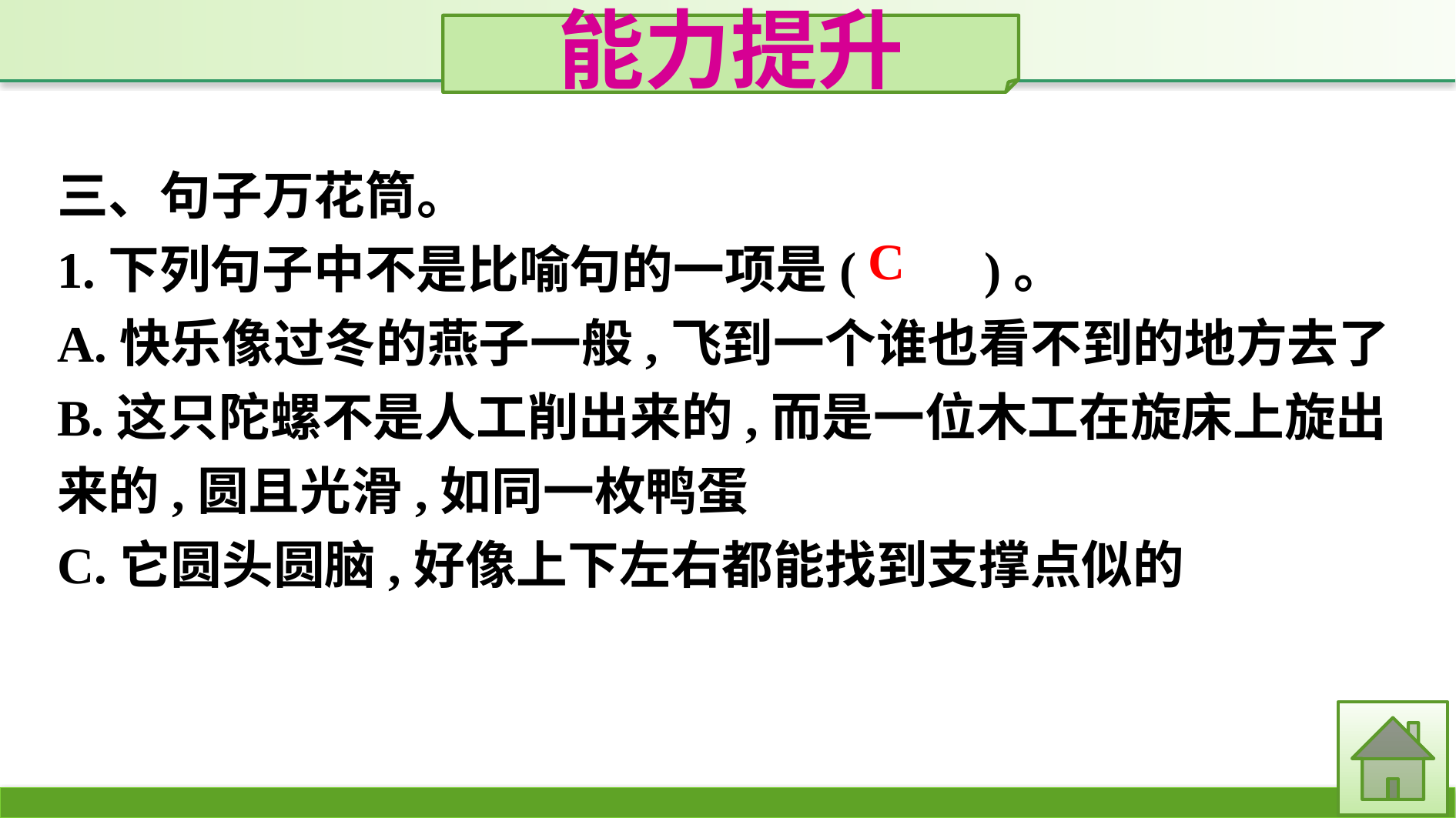

能力提升
三、句子万花筒。
1.下列句子中不是比喻句的一项是(　　)。
A.快乐像过冬的燕子一般,飞到一个谁也看不到的地方去了
B.这只陀螺不是人工削出来的,而是一位木工在旋床上旋出来的,圆且光滑,如同一枚鸭蛋
C.它圆头圆脑,好像上下左右都能找到支撑点似的
C